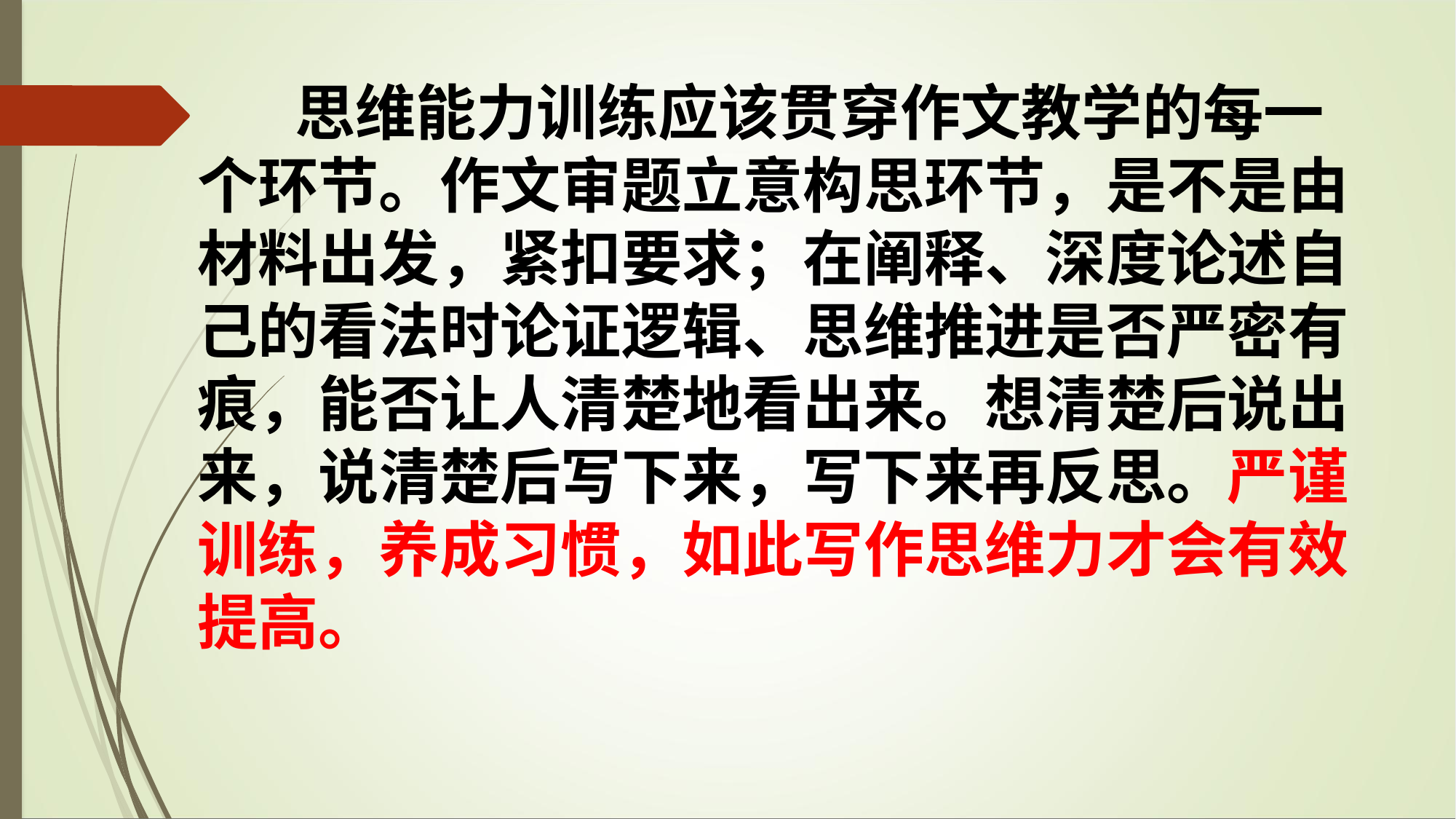

思维能力训练应该贯穿作文教学的每一个环节。作文审题立意构思环节，是不是由材料出发，紧扣要求；在阐释、深度论述自己的看法时论证逻辑、思维推进是否严密有痕，能否让人清楚地看出来。想清楚后说出来，说清楚后写下来，写下来再反思。严谨训练，养成习惯，如此写作思维力才会有效提高。